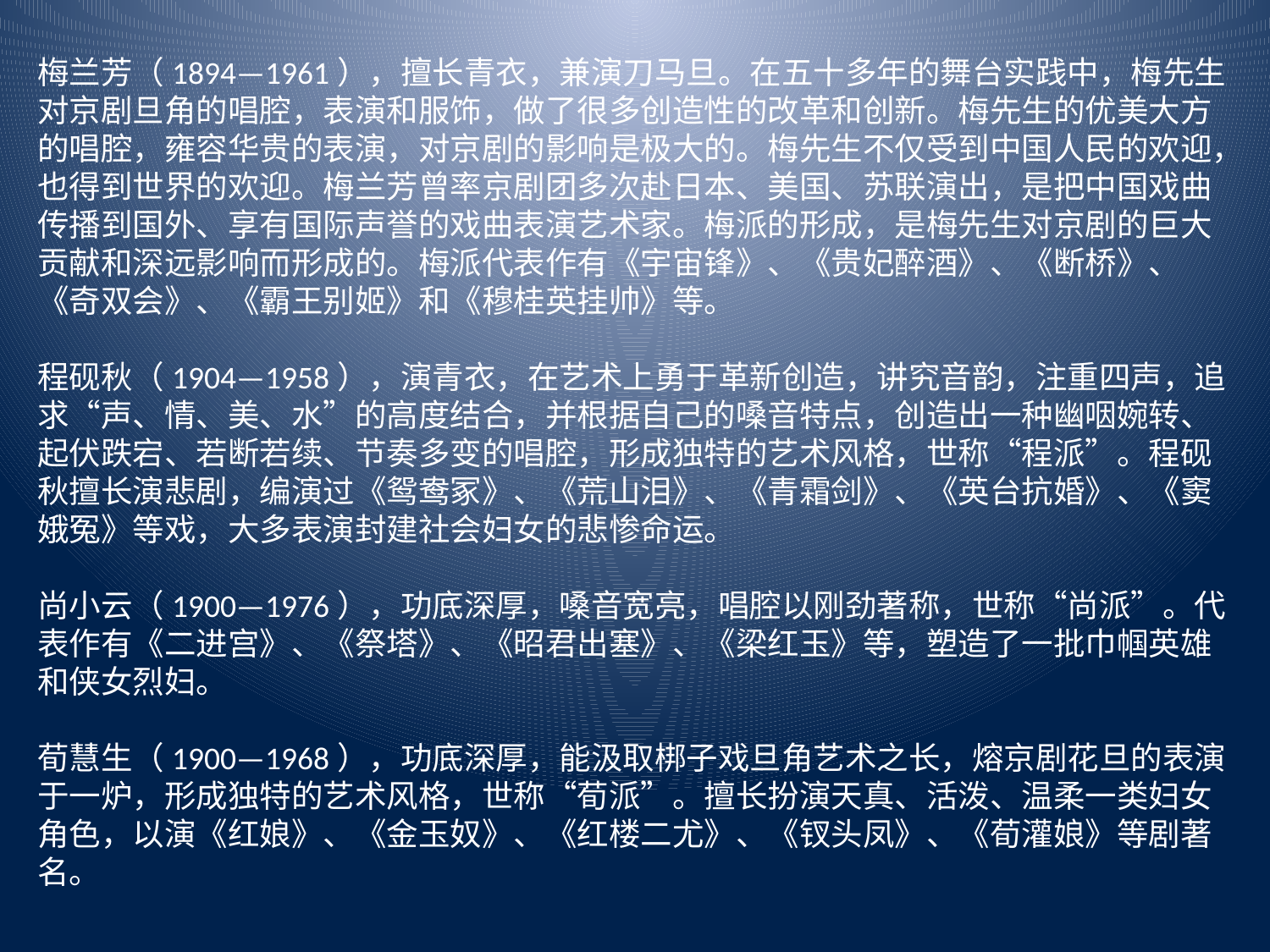

梅兰芳（1894—1961），擅长青衣，兼演刀马旦。在五十多年的舞台实践中，梅先生对京剧旦角的唱腔，表演和服饰，做了很多创造性的改革和创新。梅先生的优美大方的唱腔，雍容华贵的表演，对京剧的影响是极大的。梅先生不仅受到中国人民的欢迎，也得到世界的欢迎。梅兰芳曾率京剧团多次赴日本、美国、苏联演出，是把中国戏曲传播到国外、享有国际声誉的戏曲表演艺术家。梅派的形成，是梅先生对京剧的巨大贡献和深远影响而形成的。梅派代表作有《宇宙锋》、《贵妃醉酒》、《断桥》、《奇双会》、《霸王别姬》和《穆桂英挂帅》等。

程砚秋（1904—1958），演青衣，在艺术上勇于革新创造，讲究音韵，注重四声，追求“声、情、美、水”的高度结合，并根据自己的嗓音特点，创造出一种幽咽婉转、起伏跌宕、若断若续、节奏多变的唱腔，形成独特的艺术风格，世称“程派”。程砚秋擅长演悲剧，编演过《鸳鸯冢》、《荒山泪》、《青霜剑》、《英台抗婚》、《窦娥冤》等戏，大多表演封建社会妇女的悲惨命运。

尚小云（1900—1976），功底深厚，嗓音宽亮，唱腔以刚劲著称，世称“尚派”。代表作有《二进宫》、《祭塔》、《昭君出塞》、《梁红玉》等，塑造了一批巾帼英雄和侠女烈妇。

荀慧生（1900—1968），功底深厚，能汲取梆子戏旦角艺术之长，熔京剧花旦的表演于一炉，形成独特的艺术风格，世称“荀派”。擅长扮演天真、活泼、温柔一类妇女角色，以演《红娘》、《金玉奴》、《红楼二尤》、《钗头凤》、《荀灌娘》等剧著名。